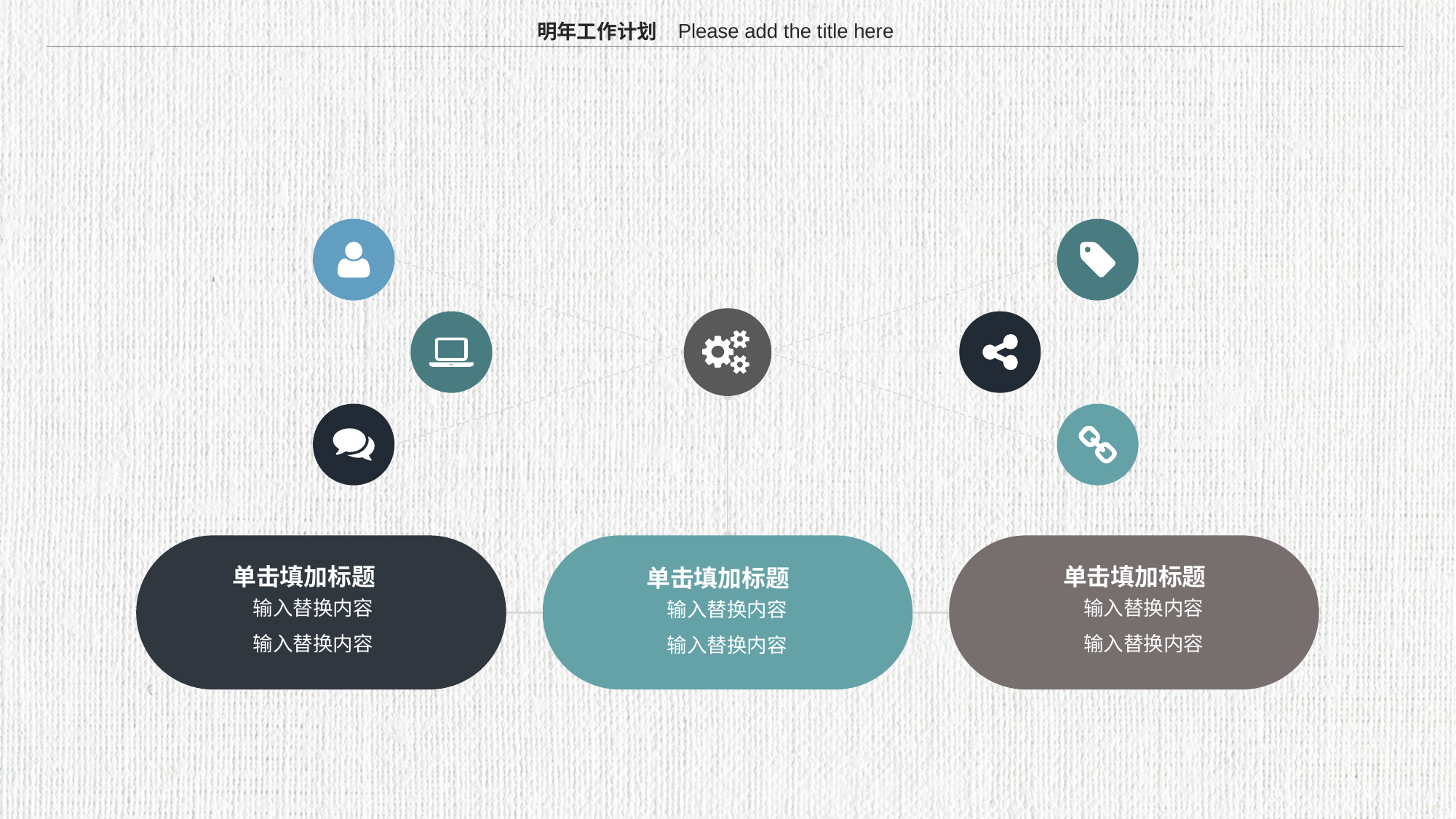

Please add the title here
明年工作计划

单击填加标题
单击填加标题
单击填加标题
输入替换内容
输入替换内容
输入替换内容
输入替换内容
输入替换内容
输入替换内容